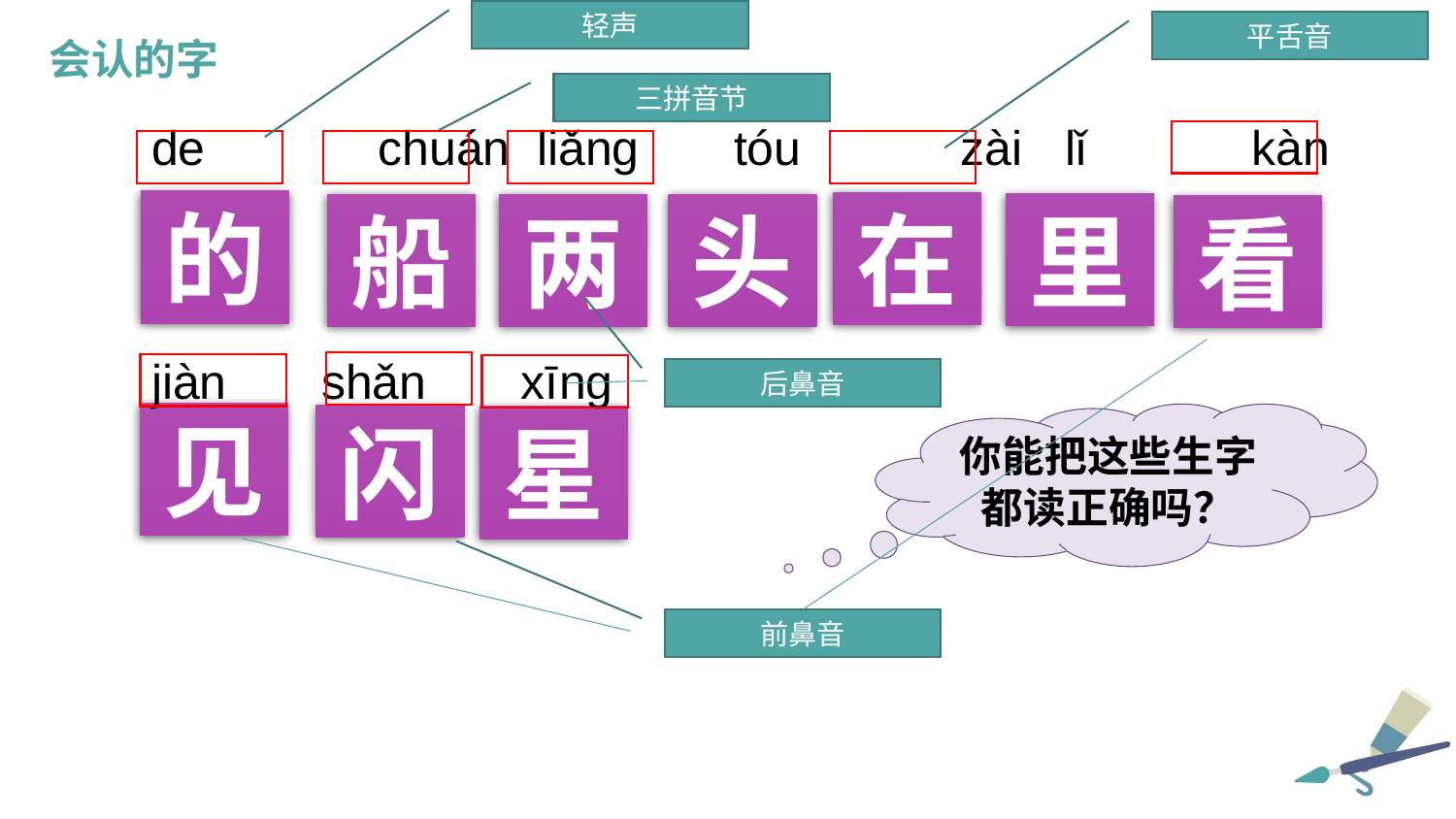

轻声
平舌音
会认的字
三拼音节
de 	      chuán  liǎng	tóu	      zài	   lǐ	      kàn

的
在
里
船
两
头
看
jiàn       shǎn       xīng

后鼻音
你能把这些生字都读正确吗？
见
闪
星
前鼻音